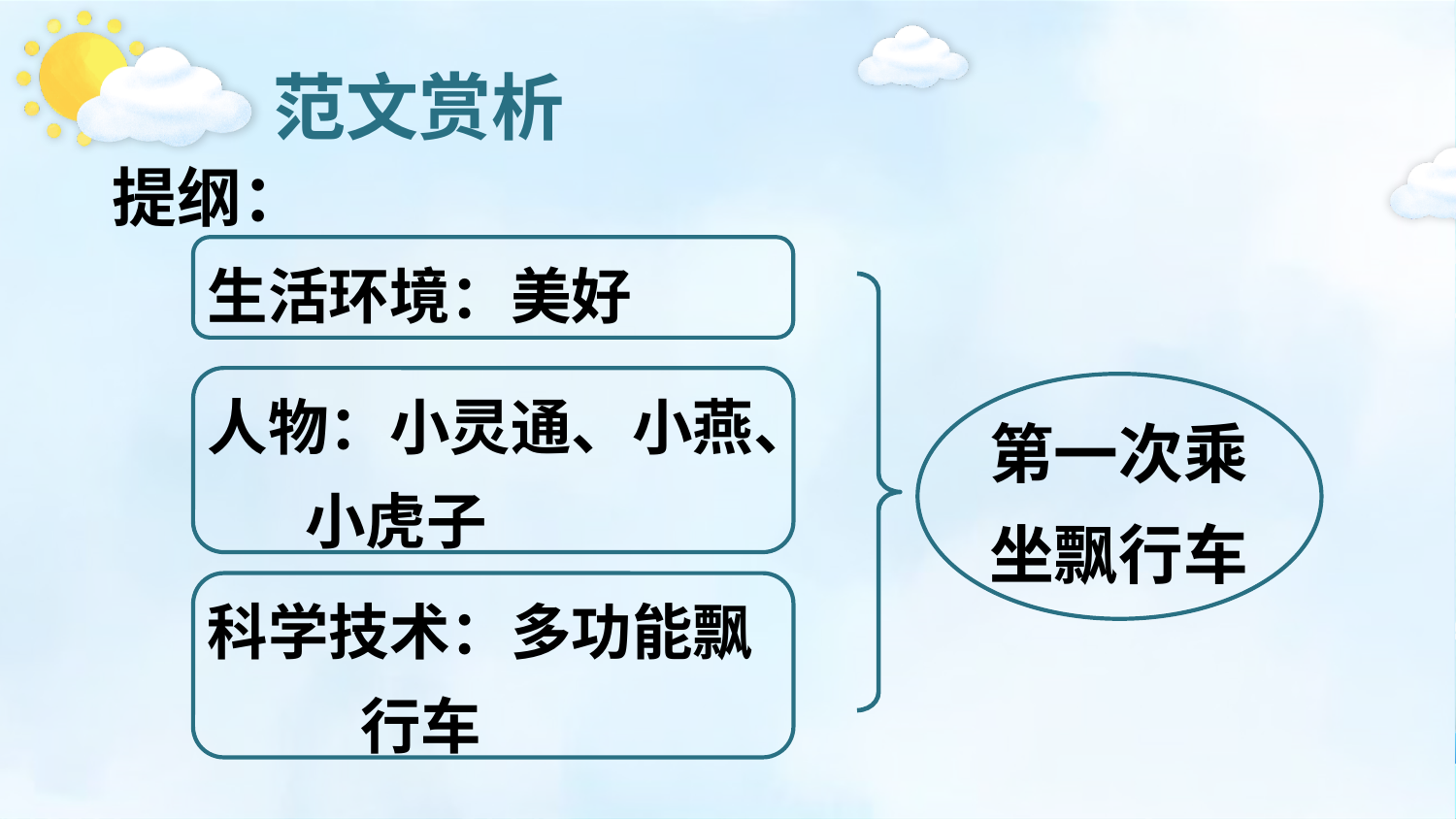

范文赏析
提纲：
生活环境：美好

人物：小灵通、小燕、
      小虎子

第一次乘坐飘行车
科学技术：多功能飘
          行车